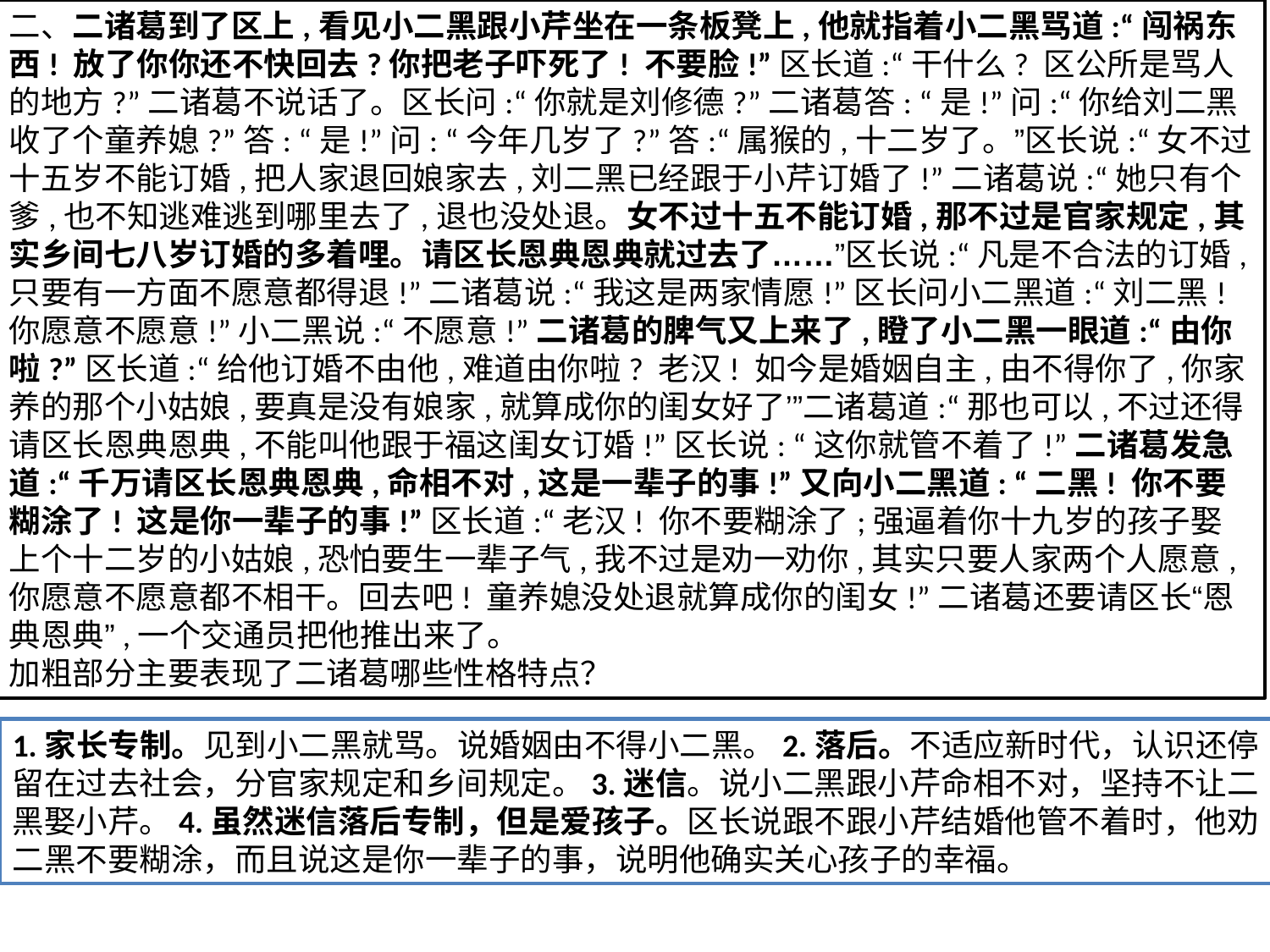

二、二诸葛到了区上,看见小二黑跟小芹坐在一条板凳上,他就指着小二黑骂道:“闯祸东西! 放了你你还不快回去?你把老子吓死了! 不要脸!”区长道:“干什么? 区公所是骂人的地方?”二诸葛不说话了。区长问:“你就是刘修德?”二诸葛答: “是!”问:“你给刘二黑收了个童养媳?”答: “是!”问: “今年几岁了?”答:“属猴的,十二岁了。”区长说:“女不过十五岁不能订婚,把人家退回娘家去,刘二黑已经跟于小芹订婚了!”二诸葛说:“她只有个爹,也不知逃难逃到哪里去了,退也没处退。女不过十五不能订婚,那不过是官家规定,其实乡间七八岁订婚的多着哩。请区长恩典恩典就过去了……”区长说:“凡是不合法的订婚,只要有一方面不愿意都得退!”二诸葛说:“我这是两家情愿!”区长问小二黑道:“刘二黑! 你愿意不愿意!”小二黑说:“不愿意!”二诸葛的脾气又上来了,瞪了小二黑一眼道:“由你啦?”区长道:“给他订婚不由他,难道由你啦? 老汉! 如今是婚姻自主,由不得你了,你家养的那个小姑娘,要真是没有娘家,就算成你的闺女好了’”二诸葛道:“那也可以,不过还得请区长恩典恩典,不能叫他跟于福这闺女订婚!”区长说: “这你就管不着了!”二诸葛发急道:“千万请区长恩典恩典,命相不对,这是一辈子的事!”又向小二黑道: “二黑! 你不要糊涂了! 这是你一辈子的事!”区长道:“老汉! 你不要糊涂了;强逼着你十九岁的孩子娶上个十二岁的小姑娘,恐怕要生一辈子气,我不过是劝一劝你,其实只要人家两个人愿意,你愿意不愿意都不相干。回去吧! 童养媳没处退就算成你的闺女!”二诸葛还要请区长“恩典恩典”,一个交通员把他推出来了。
加粗部分主要表现了二诸葛哪些性格特点？
1.家长专制。见到小二黑就骂。说婚姻由不得小二黑。2.落后。不适应新时代，认识还停留在过去社会，分官家规定和乡间规定。3.迷信。说小二黑跟小芹命相不对，坚持不让二黑娶小芹。4.虽然迷信落后专制，但是爱孩子。区长说跟不跟小芹结婚他管不着时，他劝二黑不要糊涂，而且说这是你一辈子的事，说明他确实关心孩子的幸福。